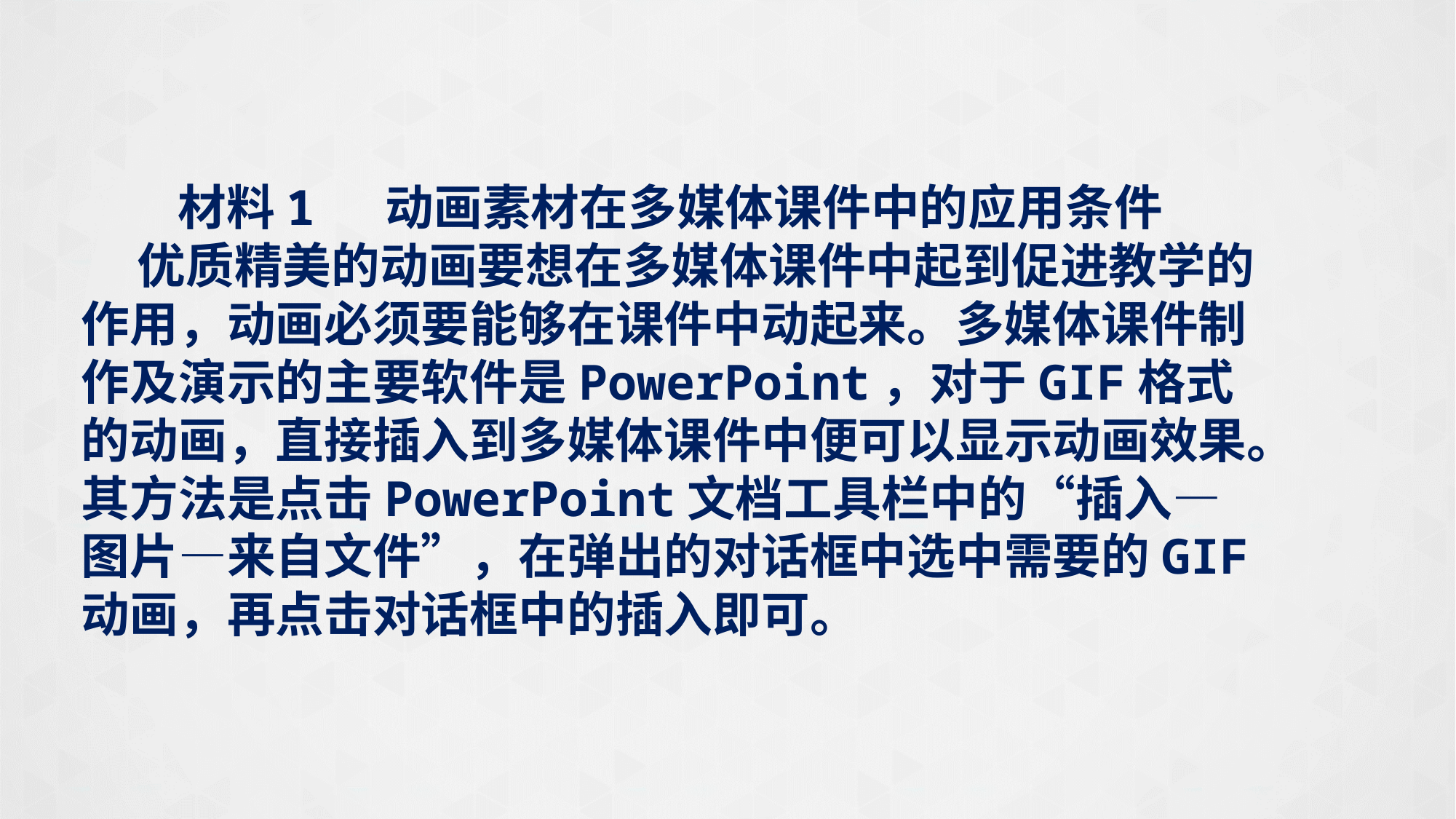

材料1  动画素材在多媒体课件中的应用条件
    优质精美的动画要想在多媒体课件中起到促进教学的作用，动画必须要能够在课件中动起来。多媒体课件制作及演示的主要软件是PowerPoint，对于GIF格式的动画，直接插入到多媒体课件中便可以显示动画效果。其方法是点击PowerPoint文档工具栏中的“插入—图片—来自文件”，在弹出的对话框中选中需要的GIF动画，再点击对话框中的插入即可。